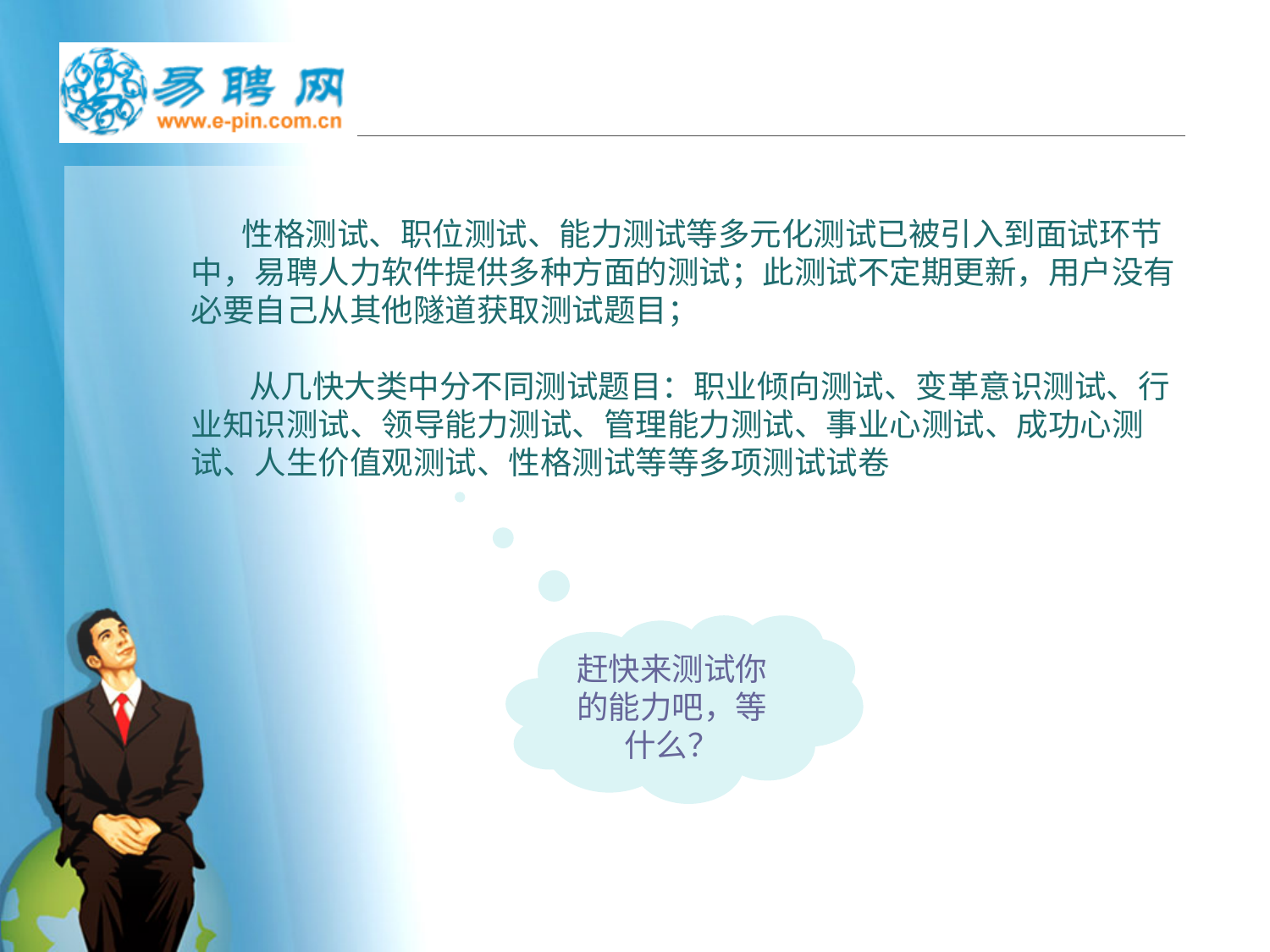

#
      性格测试、职位测试、能力测试等多元化测试已被引入到面试环节中，易聘人力软件提供多种方面的测试；此测试不定期更新，用户没有必要自己从其他隧道获取测试题目；

       从几快大类中分不同测试题目：职业倾向测试、变革意识测试、行业知识测试、领导能力测试、管理能力测试、事业心测试、成功心测试、人生价值观测试、性格测试等等多项测试试卷
赶快来测试你的能力吧，等什么？